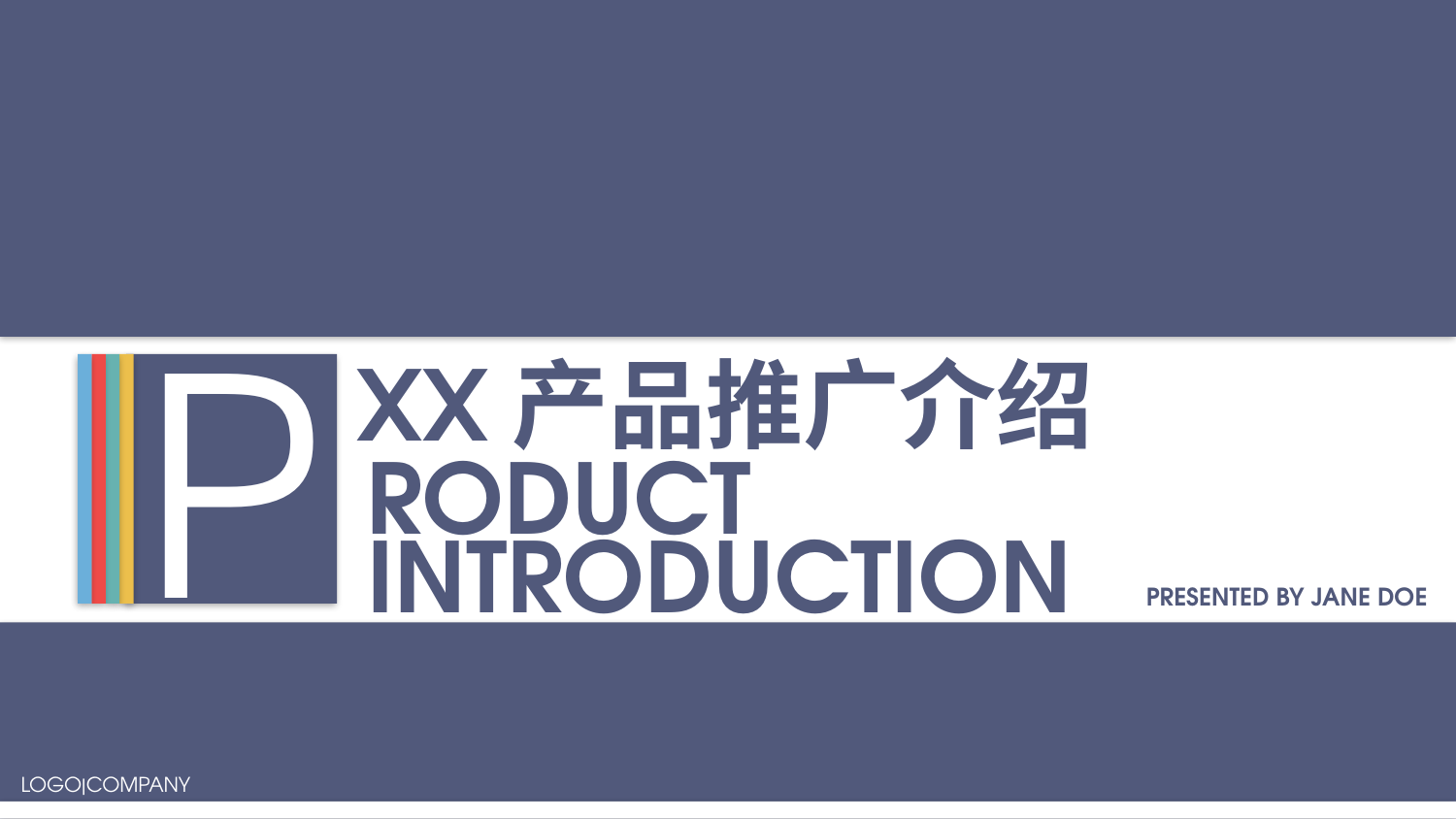

P
XX产品推广介绍

RODUCT
INTRODUCTION
PRESENTED BY JANE DOE

LOGO|COMPANY